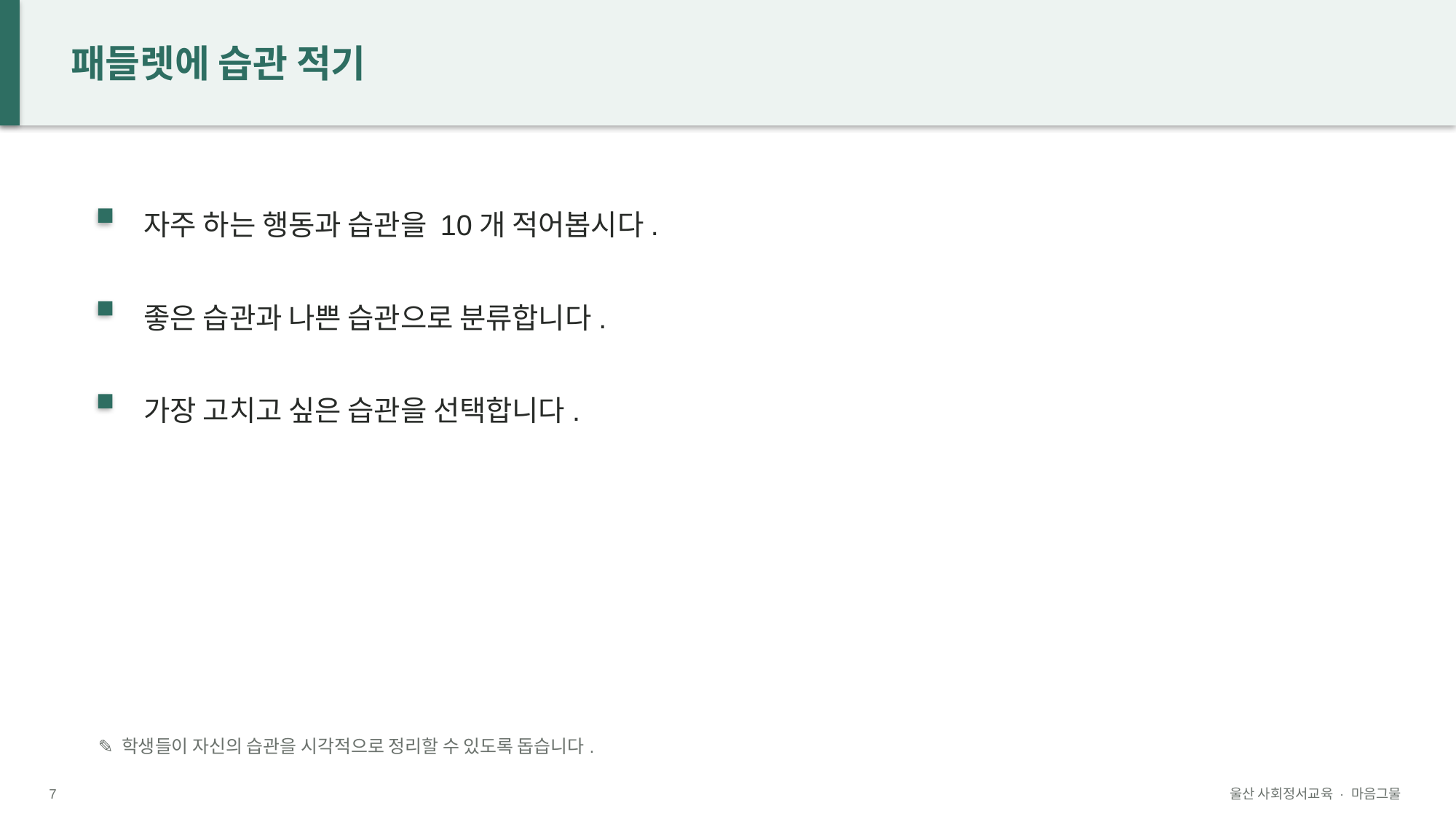

패들렛에 습관 적기
자주 하는 행동과 습관을 10개 적어봅시다.

좋은 습관과 나쁜 습관으로 분류합니다.

가장 고치고 싶은 습관을 선택합니다.

✎ 학생들이 자신의 습관을 시각적으로 정리할 수 있도록 돕습니다.
7
울산 사회정서교육 · 마음그물